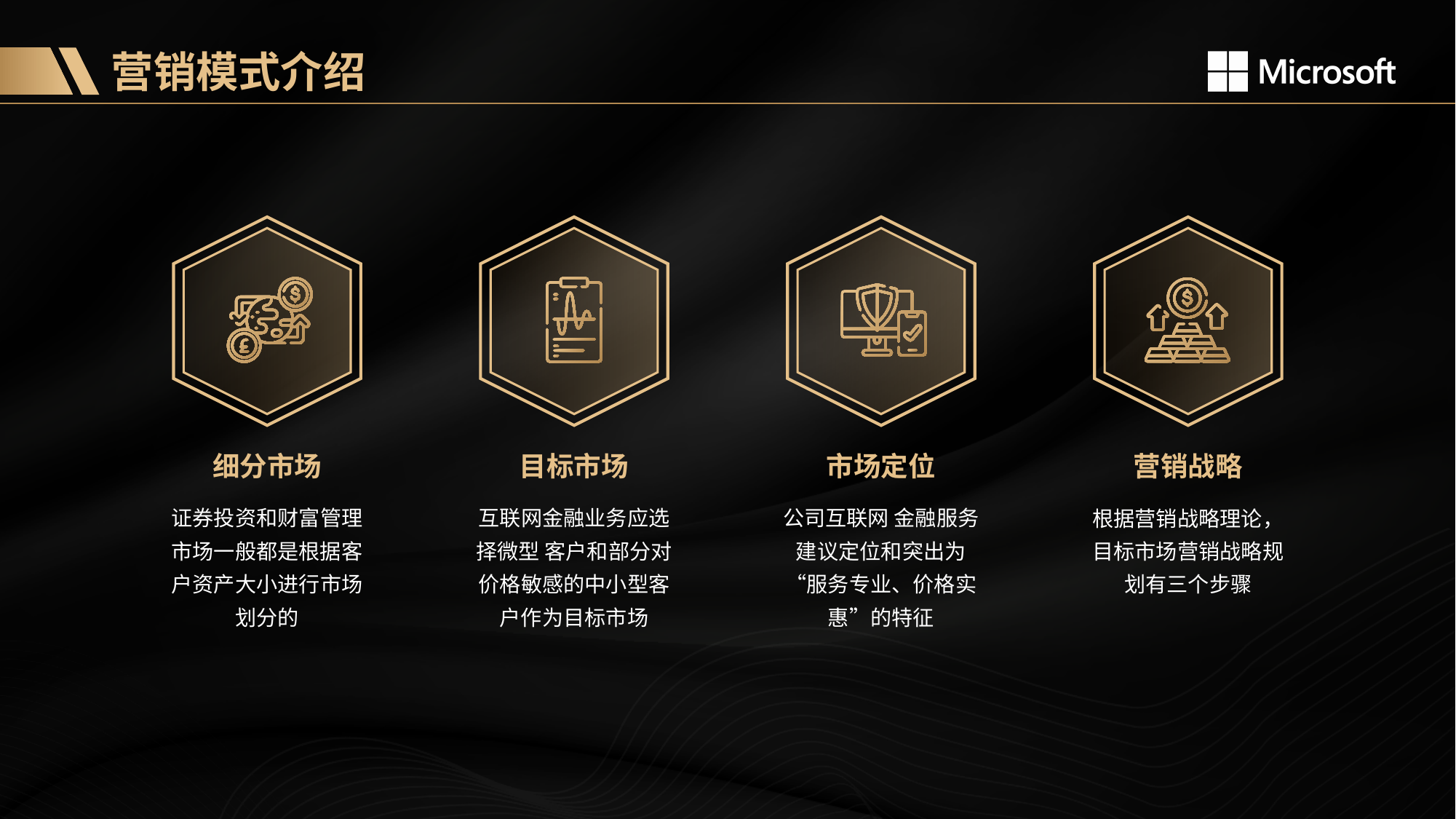

营销模式介绍

细分市场
目标市场
市场定位
营销战略
证券投资和财富管理市场一般都是根据客户资产大小进行市场划分的
互联网金融业务应选择微型 客户和部分对价格敏感的中小型客户作为目标市场
公司互联网 金融服务建议定位和突出为“服务专业、价格实惠”的特征
根据营销战略理论，目标市场营销战略规划有三个步骤